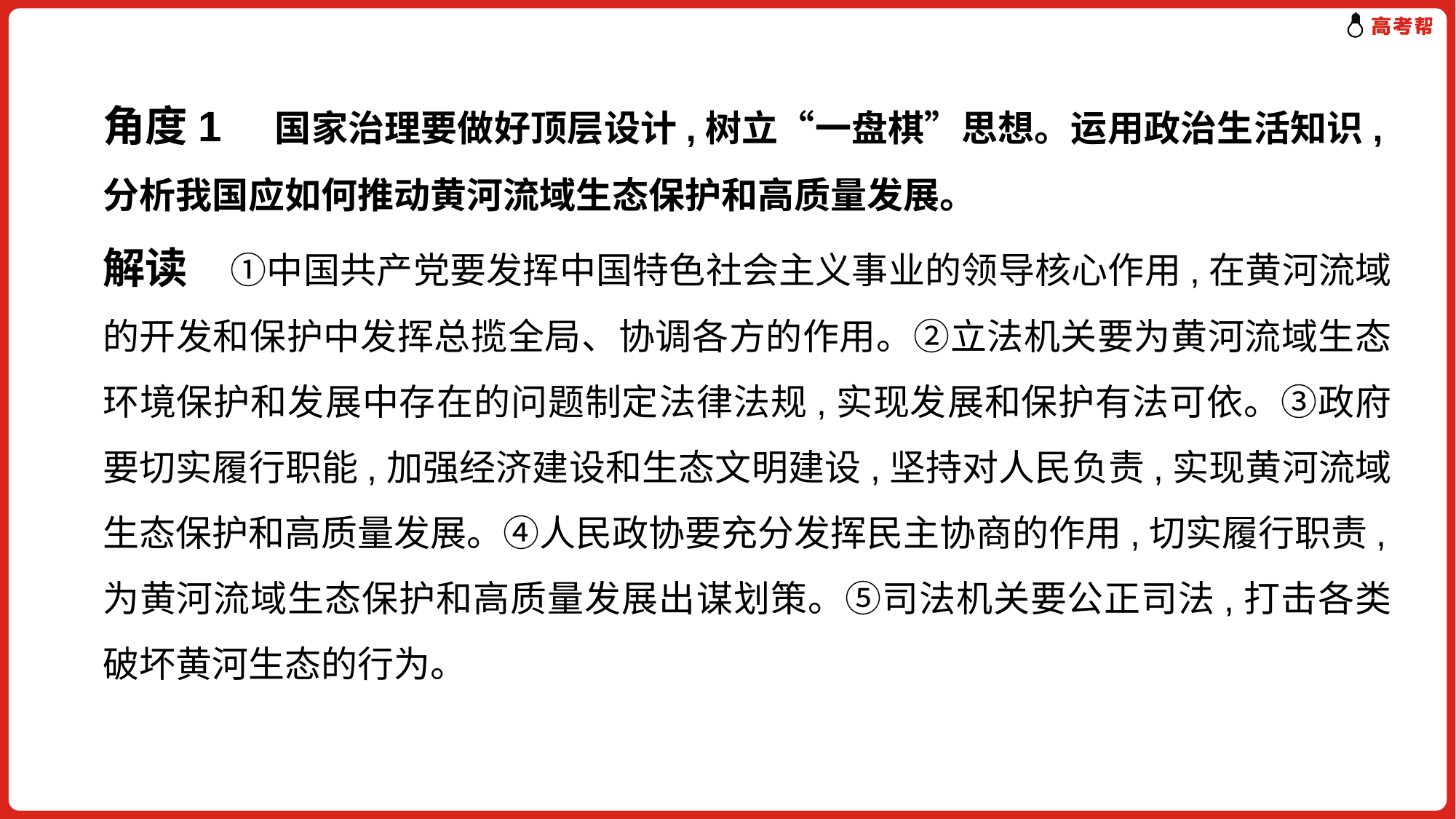

角度1　国家治理要做好顶层设计,树立“一盘棋”思想。运用政治生活知识,分析我国应如何推动黄河流域生态保护和高质量发展。
解读　①中国共产党要发挥中国特色社会主义事业的领导核心作用,在黄河流域的开发和保护中发挥总揽全局、协调各方的作用。②立法机关要为黄河流域生态环境保护和发展中存在的问题制定法律法规,实现发展和保护有法可依。③政府要切实履行职能,加强经济建设和生态文明建设,坚持对人民负责,实现黄河流域生态保护和高质量发展。④人民政协要充分发挥民主协商的作用,切实履行职责,为黄河流域生态保护和高质量发展出谋划策。⑤司法机关要公正司法,打击各类破坏黄河生态的行为。